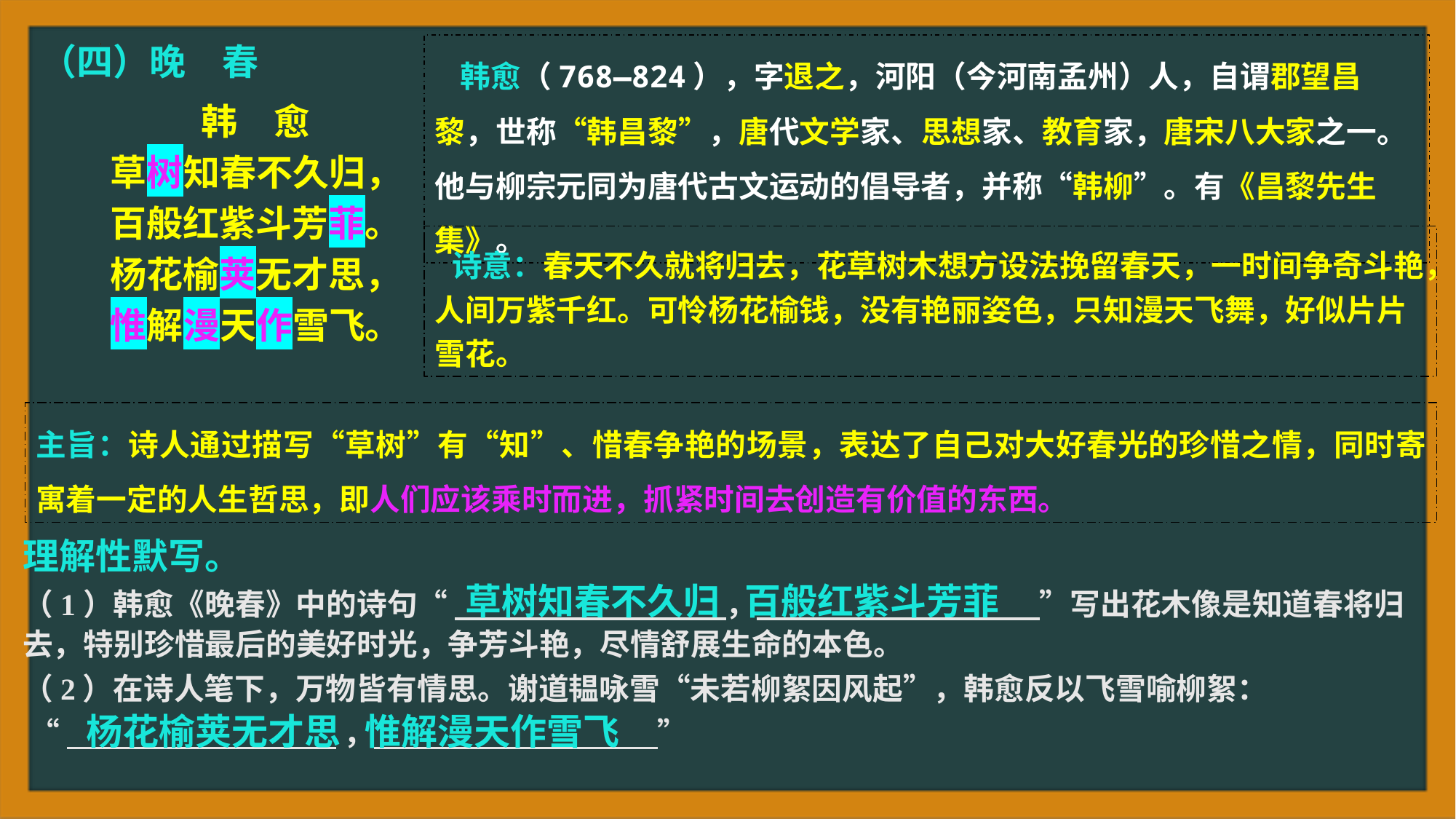

（四）晚　春
韩　愈
草树知春不久归，
百般红紫斗芳菲。
杨花榆荚无才思，
惟解漫天作雪飞。
  韩愈（768—824），字退之，河阳（今河南孟州）人，自谓郡望昌黎，世称“韩昌黎”，唐代文学家、思想家、教育家，唐宋八大家之一。他与柳宗元同为唐代古文运动的倡导者，并称“韩柳”。有《昌黎先生集》。
 诗意：春天不久就将归去，花草树木想方设法挽留春天，一时间争奇斗艳，人间万紫千红。可怜杨花榆钱，没有艳丽姿色，只知漫天飞舞，好似片片雪花。
主旨：诗人通过描写“草树”有“知”、惜春争艳的场景，表达了自己对大好春光的珍惜之情，同时寄寓着一定的人生哲思，即人们应该乘时而进，抓紧时间去创造有价值的东西。
理解性默写。
（1）韩愈《晚春》中的诗句“                                        ，                                         ”写出花木像是知道春将归去，特别珍惜最后的美好时光，争芳斗艳，尽情舒展生命的本色。
（2）在诗人笔下，万物皆有情思。谢道韫咏雪“未若柳絮因风起”，韩愈反以飞雪喻柳絮：
 “                                        ，                                         ”
草树知春不久归   百般红紫斗芳菲
杨花榆荚无才思   惟解漫天作雪飞